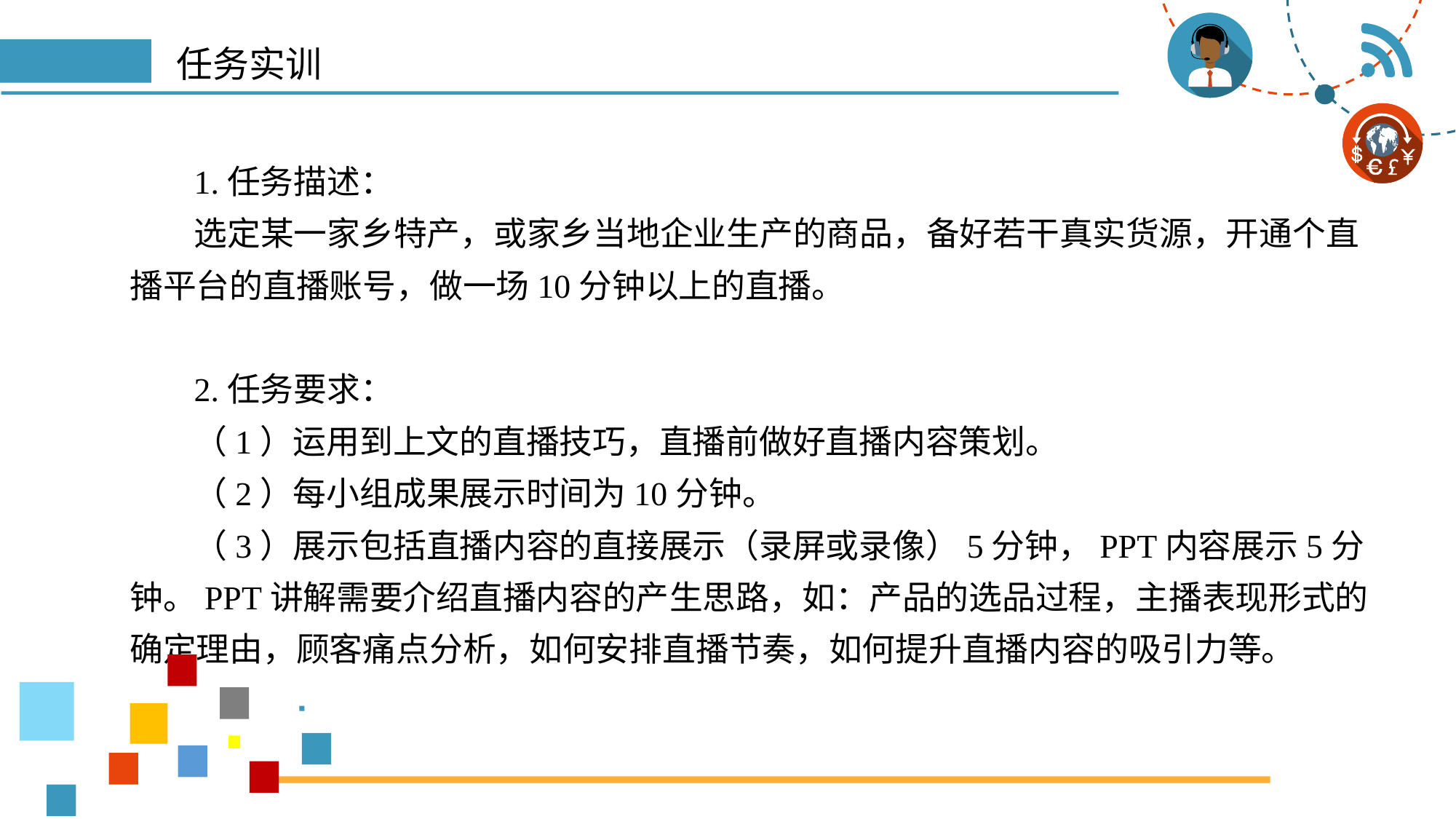

# 任务实训
1.任务描述：
选定某一家乡特产，或家乡当地企业生产的商品，备好若干真实货源，开通个直播平台的直播账号，做一场10分钟以上的直播。

2.任务要求：
（1）运用到上文的直播技巧，直播前做好直播内容策划。
（2）每小组成果展示时间为10分钟。
（3）展示包括直播内容的直接展示（录屏或录像）5分钟，PPT内容展示5分钟。PPT讲解需要介绍直播内容的产生思路，如：产品的选品过程，主播表现形式的确定理由，顾客痛点分析，如何安排直播节奏，如何提升直播内容的吸引力等。